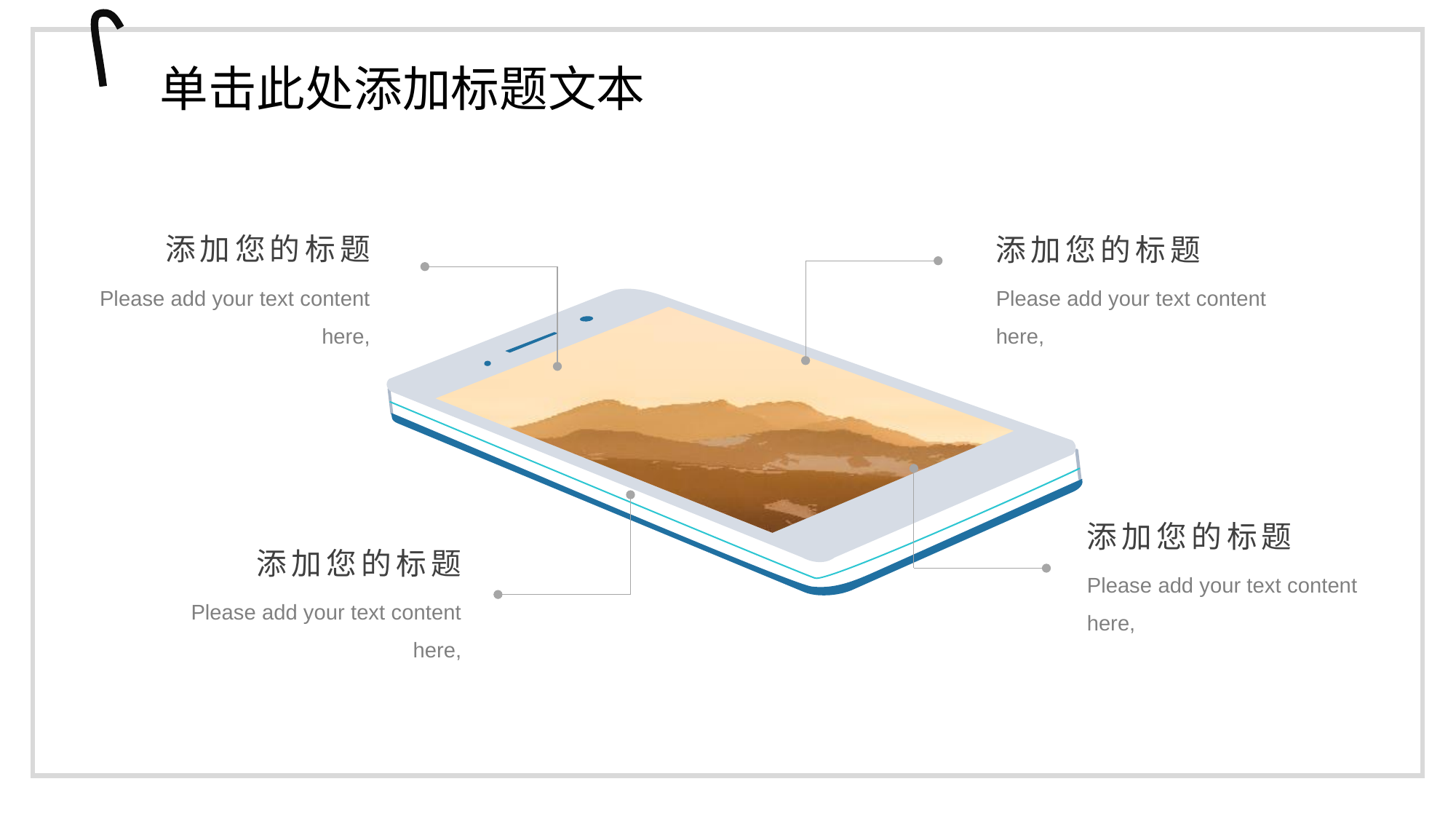

单击此处添加标题文本
添加您的标题
Please add your text content here,
添加您的标题
Please add your text content here,

添加您的标题
Please add your text content here,
添加您的标题
Please add your text content here,